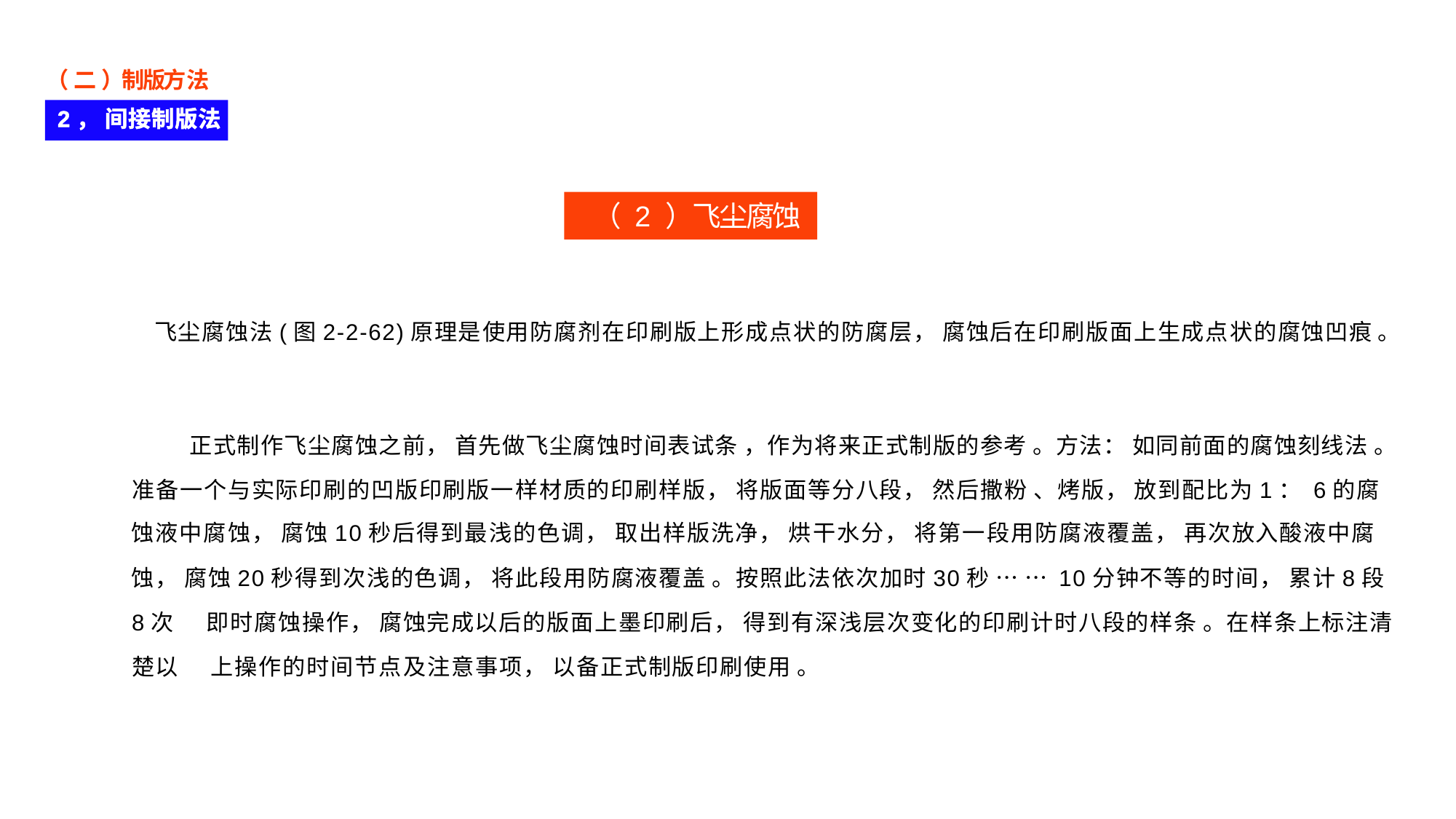

（ 二 ）制版方法

2， 间接制版法

（ 2 ）飞尘腐蚀法

飞尘腐蚀法(图2-2-62)原理是使用防腐剂在印刷版上形成点状的防腐层， 腐蚀后在印刷版面上生成点状的腐蚀凹痕 。

正式制作飞尘腐蚀之前， 首先做飞尘腐蚀时间表试条 ，作为将来正式制版的参考 。方法： 如同前面的腐蚀刻线法 。
准备一个与实际印刷的凹版印刷版一样材质的印刷样版， 将版面等分八段， 然后撒粉 、烤版， 放到配比为1： 6的腐
蚀液中腐蚀， 腐蚀10秒后得到最浅的色调， 取出样版洗净， 烘干水分， 将第一段用防腐液覆盖， 再次放入酸液中腐
蚀， 腐蚀20秒得到次浅的色调， 将此段用防腐液覆盖 。按照此法依次加时30秒 … … 10分钟不等的时间， 累计8段8次     即时腐蚀操作， 腐蚀完成以后的版面上墨印刷后， 得到有深浅层次变化的印刷计时八段的样条 。在样条上标注清楚以     上操作的时间节点及注意事项， 以备正式制版印刷使用 。